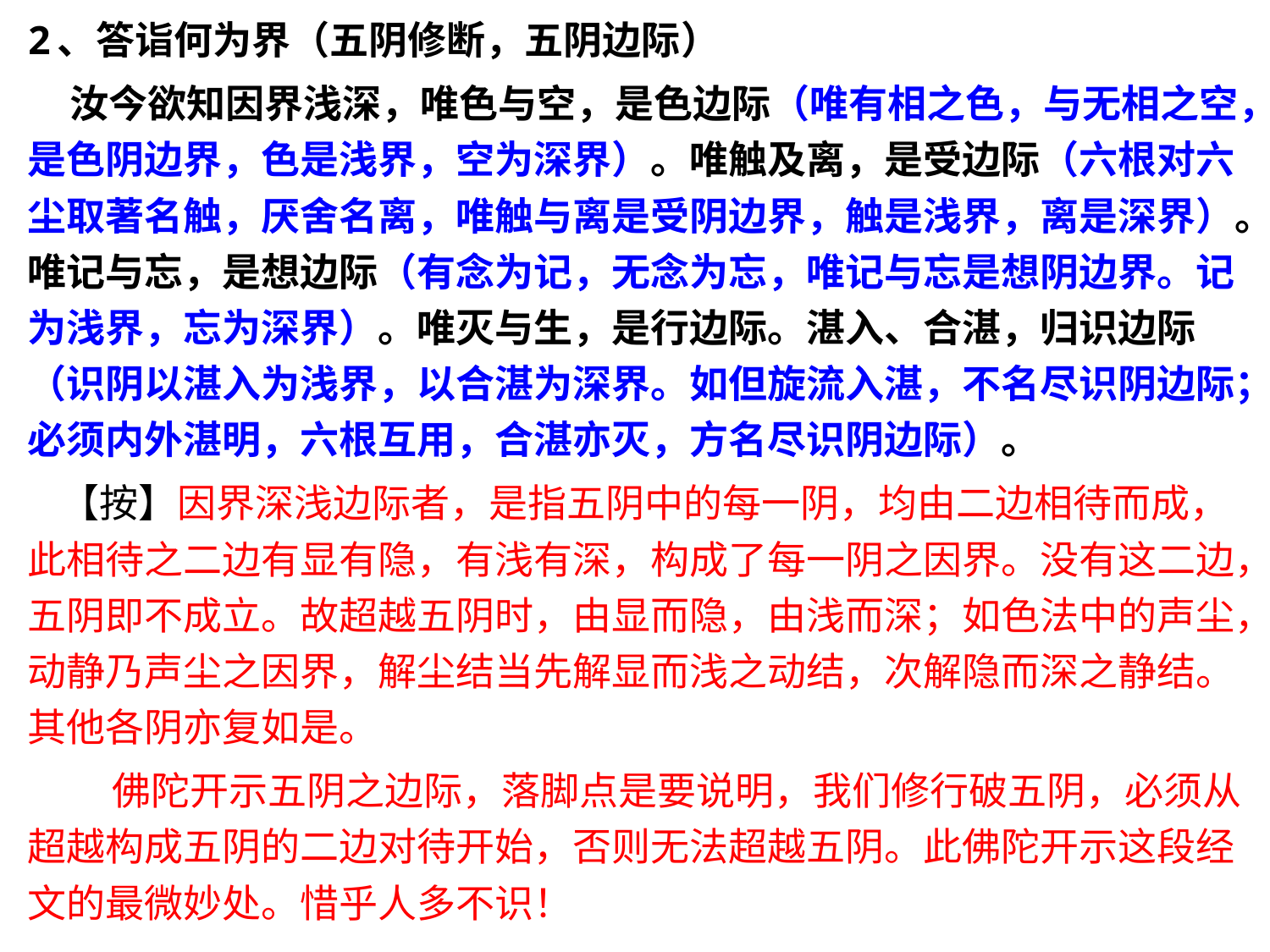

2、答诣何为界（五阴修断，五阴边际）
    汝今欲知因界浅深，唯色与空，是色边际（唯有相之色，与无相之空，是色阴边界，色是浅界，空为深界）。唯触及离，是受边际（六根对六尘取著名触，厌舍名离，唯触与离是受阴边界，触是浅界，离是深界）。唯记与忘，是想边际（有念为记，无念为忘，唯记与忘是想阴边界。记为浅界，忘为深界）。唯灭与生，是行边际。湛入、合湛，归识边际（识阴以湛入为浅界，以合湛为深界。如但旋流入湛，不名尽识阴边际；必须内外湛明，六根互用，合湛亦灭，方名尽识阴边际）。
   【按】因界深浅边际者，是指五阴中的每一阴，均由二边相待而成，此相待之二边有显有隐，有浅有深，构成了每一阴之因界。没有这二边，五阴即不成立。故超越五阴时，由显而隐，由浅而深；如色法中的声尘，动静乃声尘之因界，解尘结当先解显而浅之动结，次解隐而深之静结。其他各阴亦复如是。
         佛陀开示五阴之边际，落脚点是要说明，我们修行破五阴，必须从超越构成五阴的二边对待开始，否则无法超越五阴。此佛陀开示这段经文的最微妙处。惜乎人多不识！